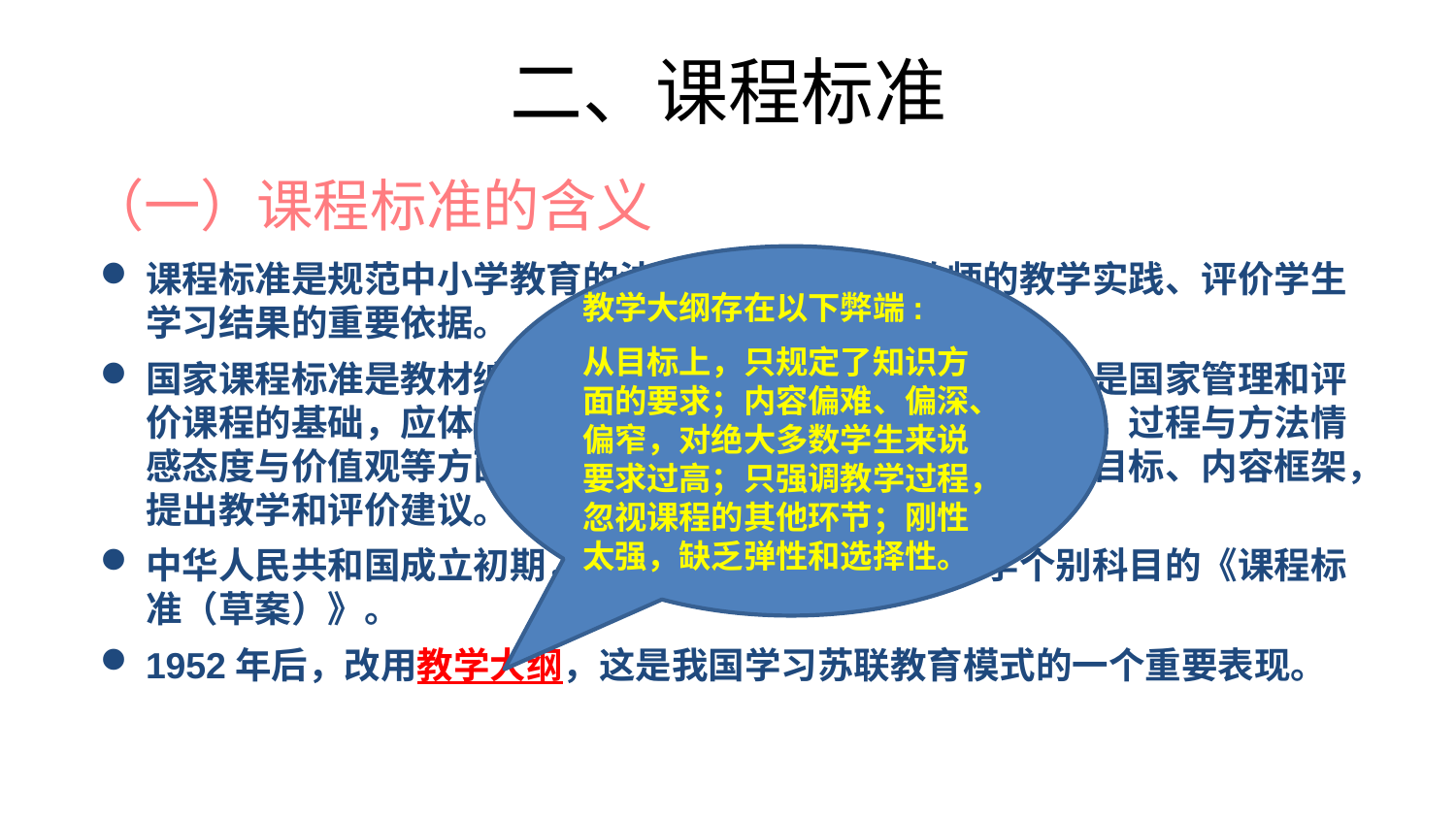

二、课程标准
# （一）课程标准的含义
教学大纲存在以下弊端:
从目标上，只规定了知识方面的要求；内容偏难、偏深、偏窄，对绝大多数学生来说要求过高；只强调教学过程，忽视课程的其他环节；刚性太强，缺乏弹性和选择性。
课程标准是规范中小学教育的法定文件，是指导教师的教学实践、评价学生学习结果的重要依据。
国家课程标准是教材编写、教学、评估和考试命题的依据，是国家管理和评价课程的基础，应体现国家对不同阶段的学生在知识与技能、过程与方法情感态度与价值观等方面的基本要求，规定各门课程的性质、目标、内容框架，提出教学和评价建议。
中华人民共和国成立初期，我国颁发了小学各科和中学个别科目的《课程标准（草案）》。
1952年后，改用教学大纲，这是我国学习苏联教育模式的一个重要表现。